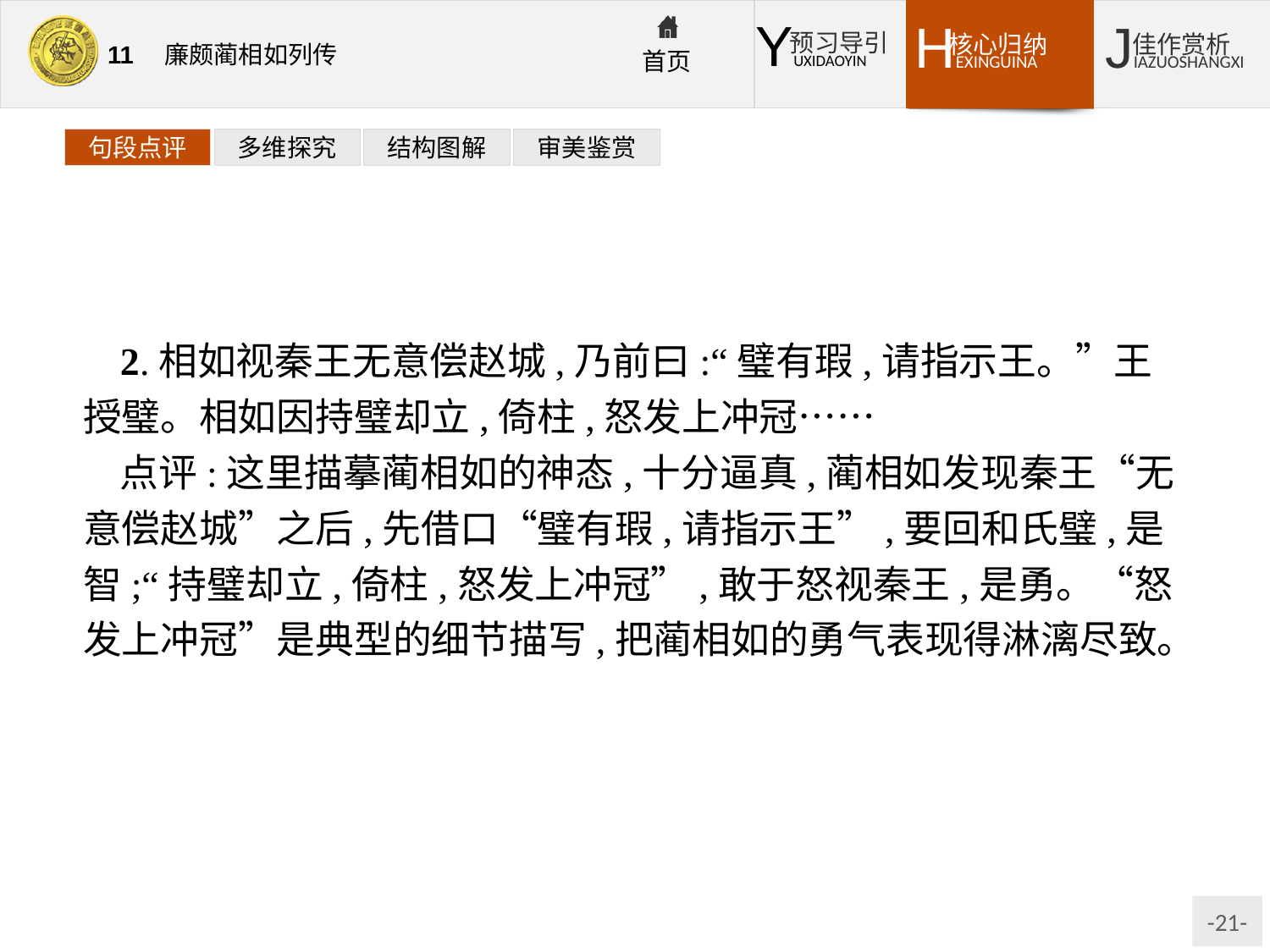

句段点评
多维探究
结构图解
审美鉴赏
2.相如视秦王无意偿赵城,乃前曰:“璧有瑕,请指示王。”王授璧。相如因持璧却立,倚柱,怒发上冲冠……
点评:这里描摹蔺相如的神态,十分逼真,蔺相如发现秦王“无意偿赵城”之后,先借口“璧有瑕,请指示王”,要回和氏璧,是智;“持璧却立,倚柱,怒发上冲冠”,敢于怒视秦王,是勇。“怒发上冲冠”是典型的细节描写,把蔺相如的勇气表现得淋漓尽致。